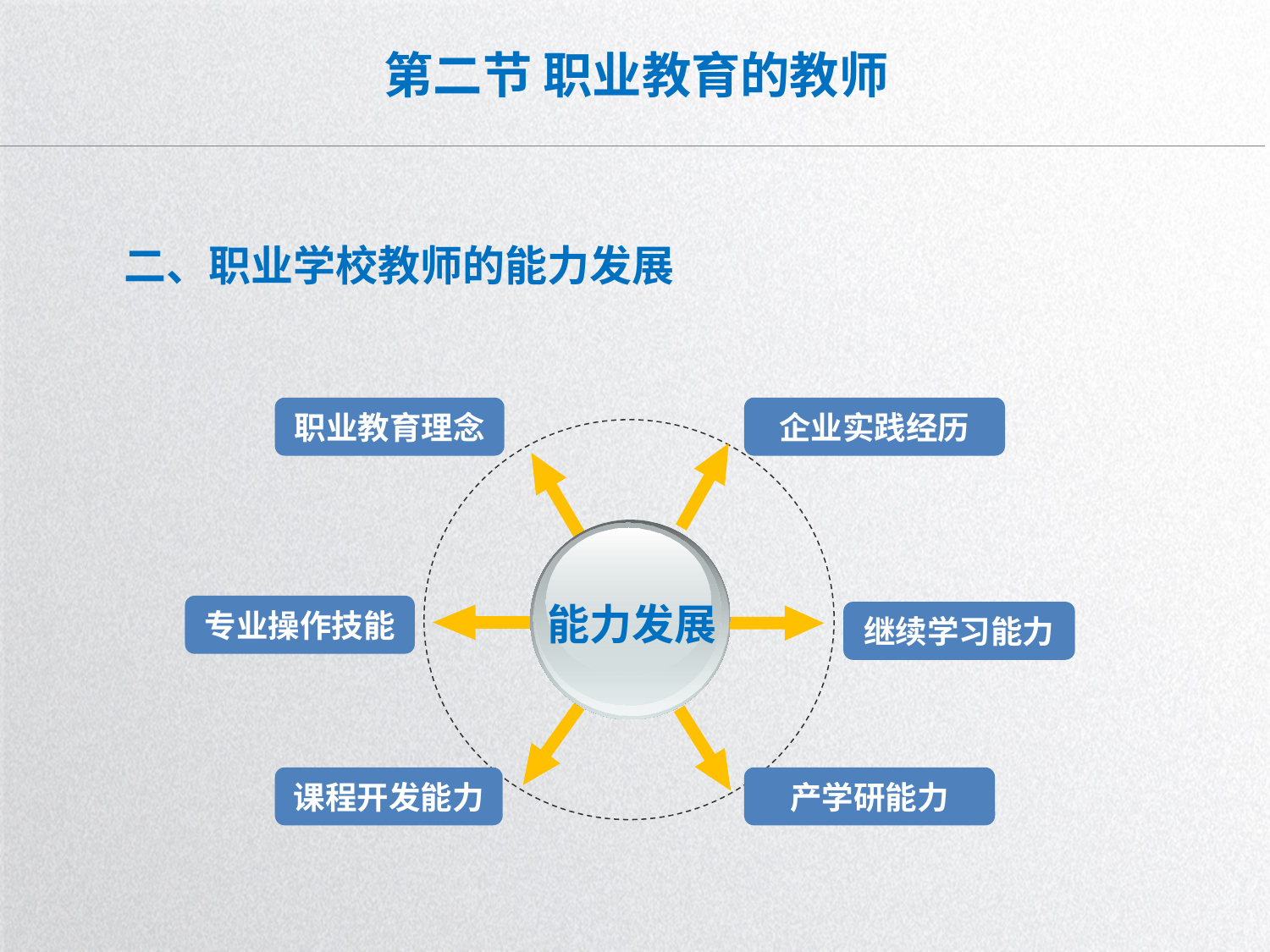

# 第二节 职业教育的教师
二、职业学校教师的能力发展
职业教育理念
企业实践经历

能力发展
专业操作技能
继续学习能力

课程开发能力
产学研能力